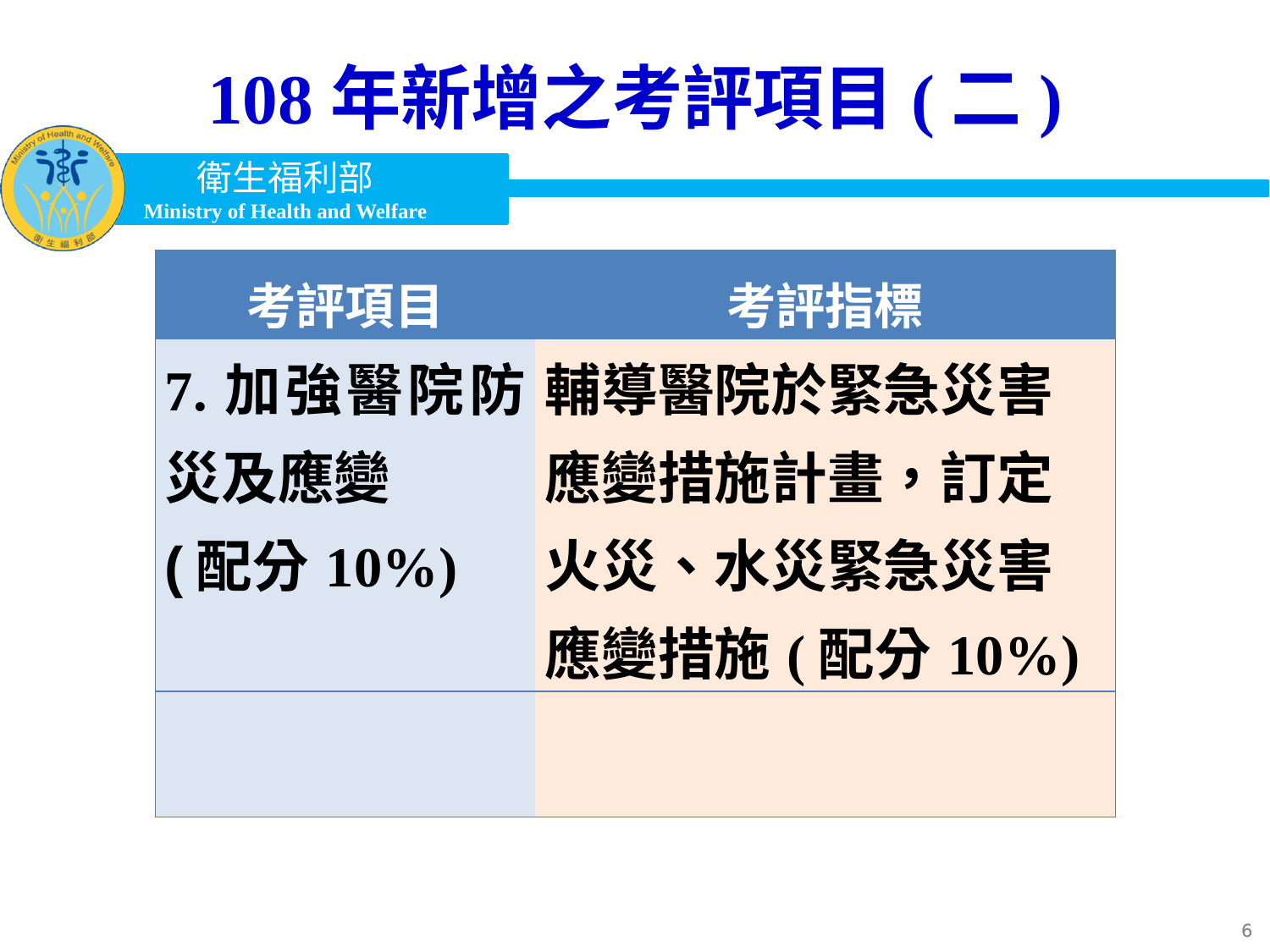

108年新增之考評項目(二)
| 考評項目 | 考評指標 |
| --- | --- |
| 7.加強醫院防 災及應變 (配分10%) | 輔導醫院於緊急災害應變措施計畫，訂定火災、水災緊急災害應變措施(配分10%) |
|  |  |
6
6